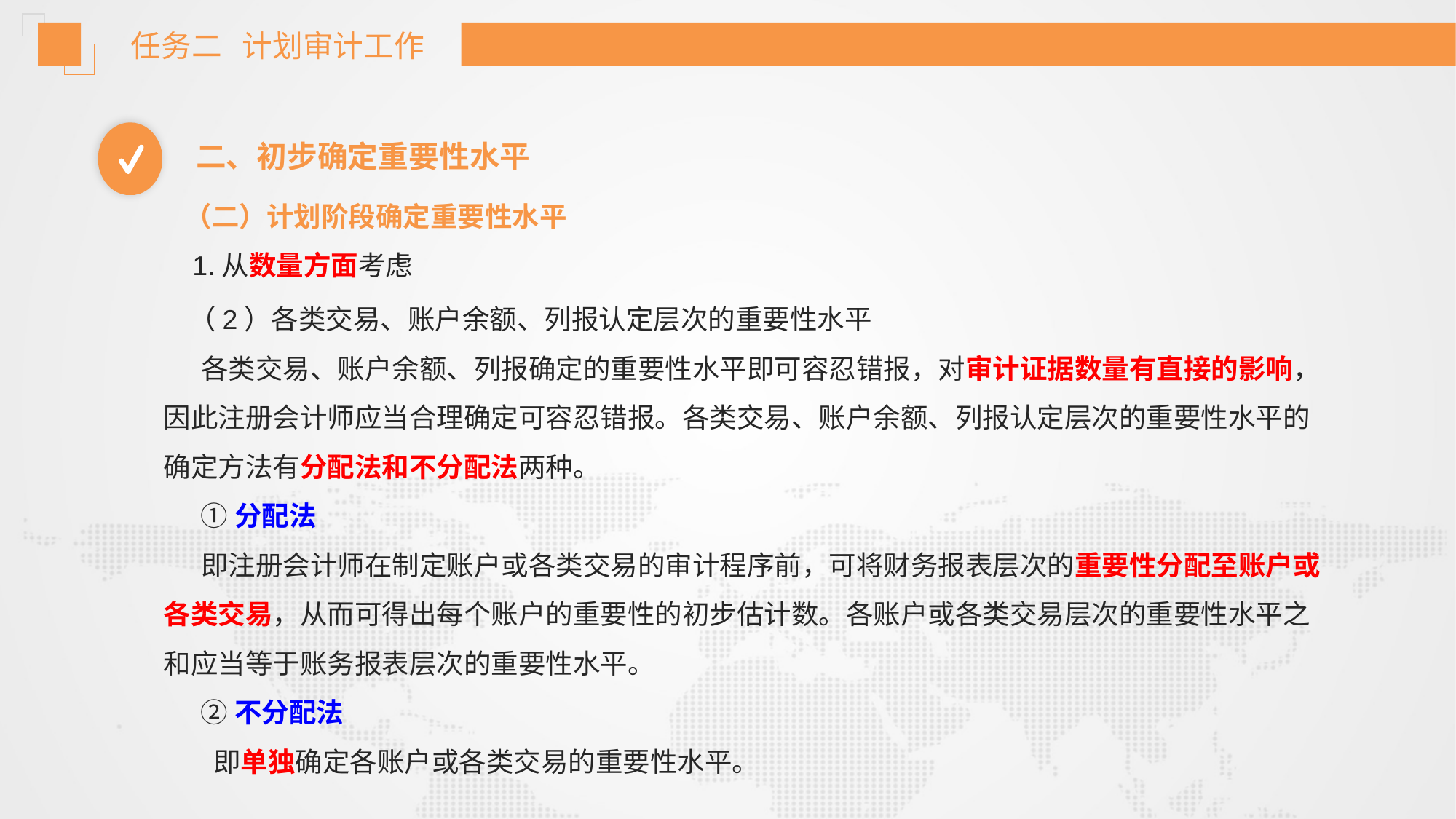

任务二   计划审计工作

二、初步确定重要性水平
（二）计划阶段确定重要性水平
 1.从数量方面考虑
   （2）各类交易、账户余额、列报认定层次的重要性水平
     各类交易、账户余额、列报确定的重要性水平即可容忍错报，对审计证据数量有直接的影响，因此注册会计师应当合理确定可容忍错报。各类交易、账户余额、列报认定层次的重要性水平的确定方法有分配法和不分配法两种。
      ①分配法
     即注册会计师在制定账户或各类交易的审计程序前，可将财务报表层次的重要性分配至账户或各类交易，从而可得出每个账户的重要性的初步估计数。各账户或各类交易层次的重要性水平之和应当等于账务报表层次的重要性水平。
      ②不分配法
       即单独确定各账户或各类交易的重要性水平。